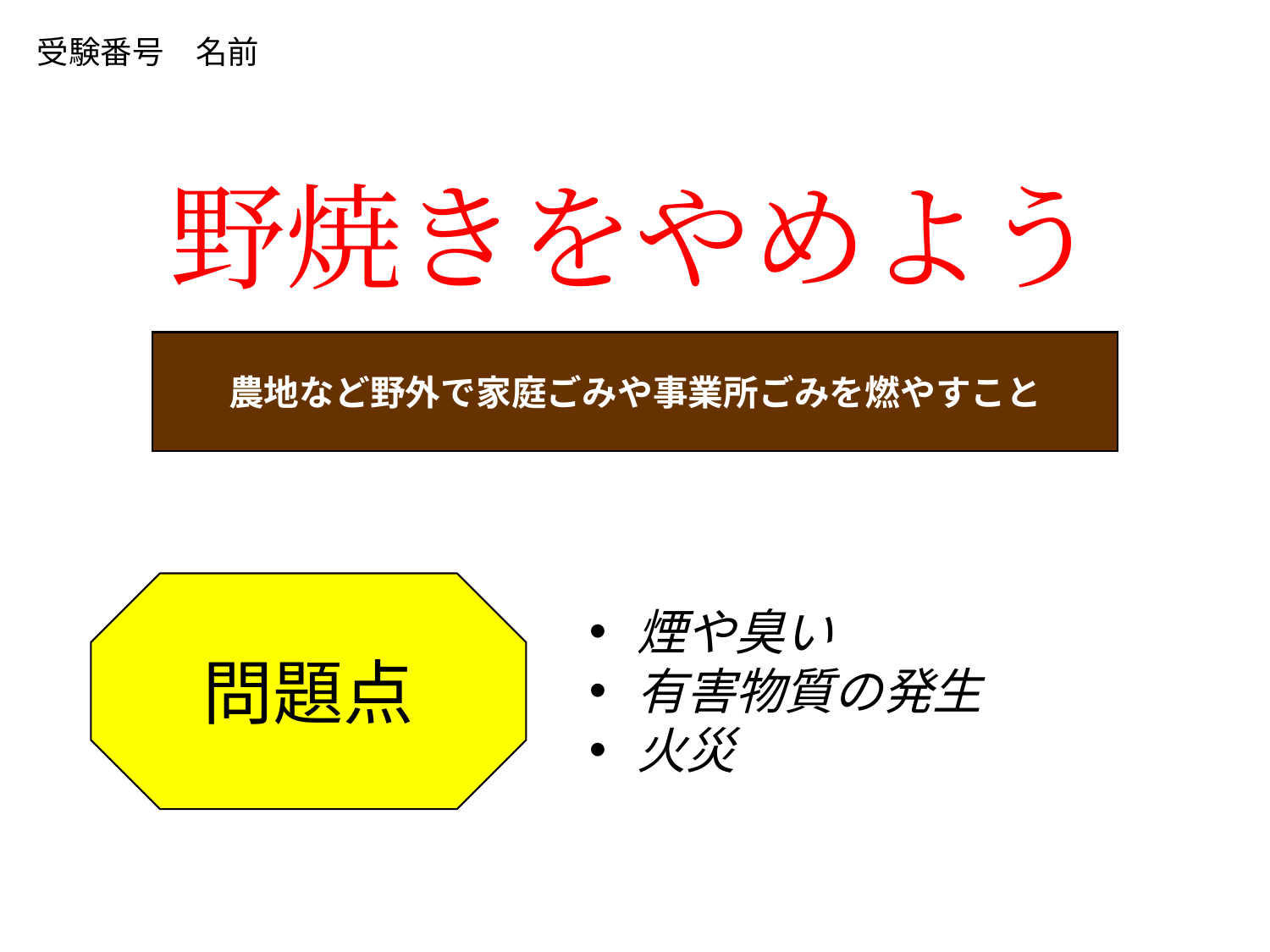

受験番号　名前
野焼きをやめよう
農地など野外で家庭ごみや事業所ごみを燃やすこと
問題点
煙や臭い
有害物質の発生
火災